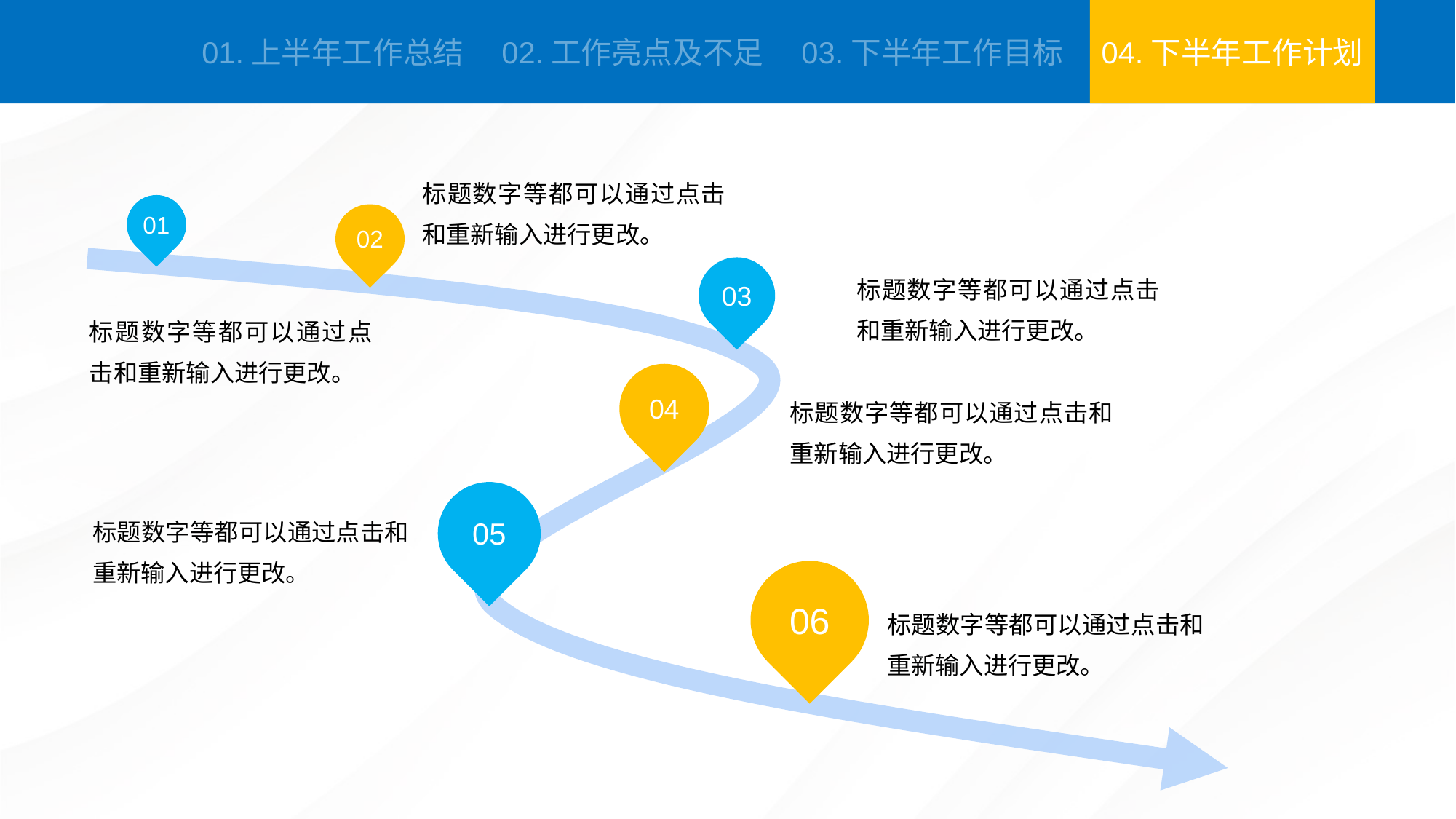

标题数字等都可以通过点击和重新输入进行更改。

01
02

标题数字等都可以通过点击和重新输入进行更改。

03
标题数字等都可以通过点击和重新输入进行更改。

标题数字等都可以通过点击和重新输入进行更改。
04

标题数字等都可以通过点击和重新输入进行更改。
05

06
标题数字等都可以通过点击和重新输入进行更改。